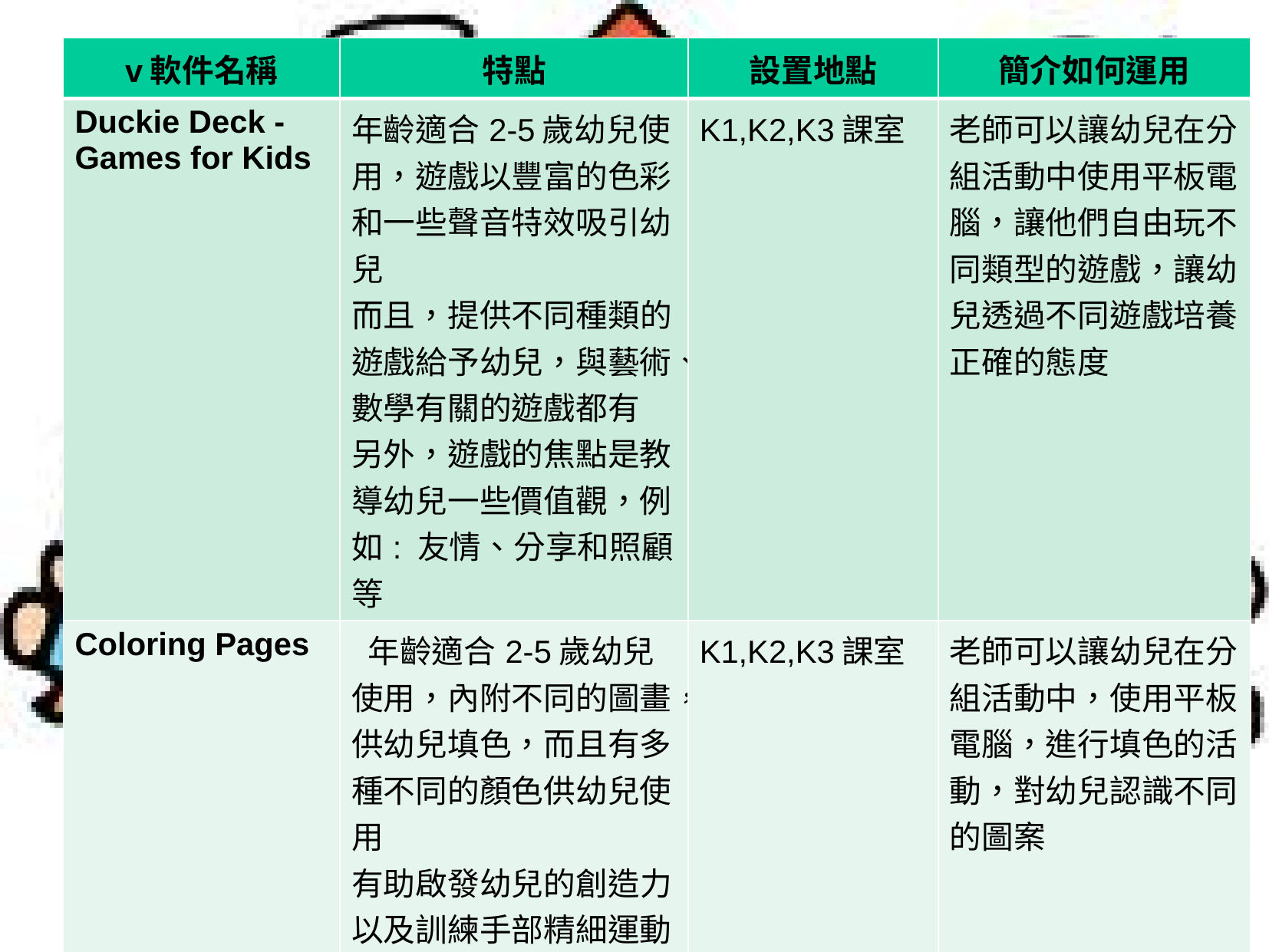

| v軟件名稱 | 特點 | 設置地點 | 簡介如何運用 |
| --- | --- | --- | --- |
| Duckie Deck - Games for Kids | 年齡適合2-5歲幼兒使用，遊戲以豐富的色彩和一些聲音特效吸引幼兒 而且，提供不同種類的遊戲給予幼兒，與藝術、數學有關的遊戲都有 另外，遊戲的焦點是教導幼兒一些價值觀，例如: 友情、分享和照顧等 | K1,K2,K3課室 | 老師可以讓幼兒在分組活動中使用平板電腦，讓他們自由玩不同類型的遊戲，讓幼兒透過不同遊戲培養正確的態度 |
| Coloring Pages | 年齡適合2-5歲幼兒使用，內附不同的圖畫，供幼兒填色，而且有多種不同的顏色供幼兒使用 有助啟發幼兒的創造力 以及訓練手部精細運動能力 | K1,K2,K3課室 | 老師可以讓幼兒在分組活動中，使用平板電腦，進行填色的活動，對幼兒認識不同的圖案 |